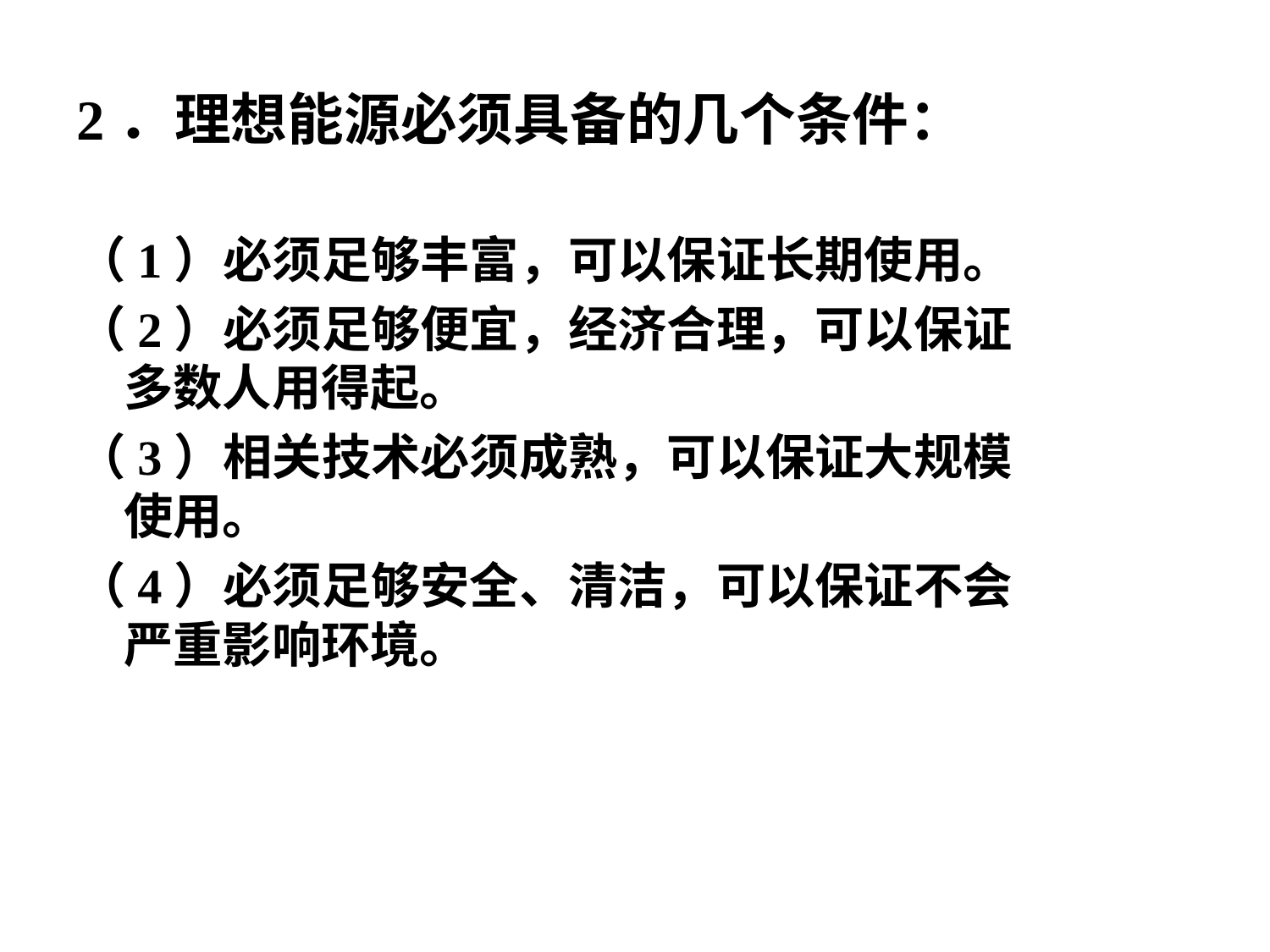

# 2．理想能源必须具备的几个条件：
（1）必须足够丰富，可以保证长期使用。
（2）必须足够便宜，经济合理，可以保证多数人用得起。
（3）相关技术必须成熟，可以保证大规模使用。
（4）必须足够安全、清洁，可以保证不会严重影响环境。